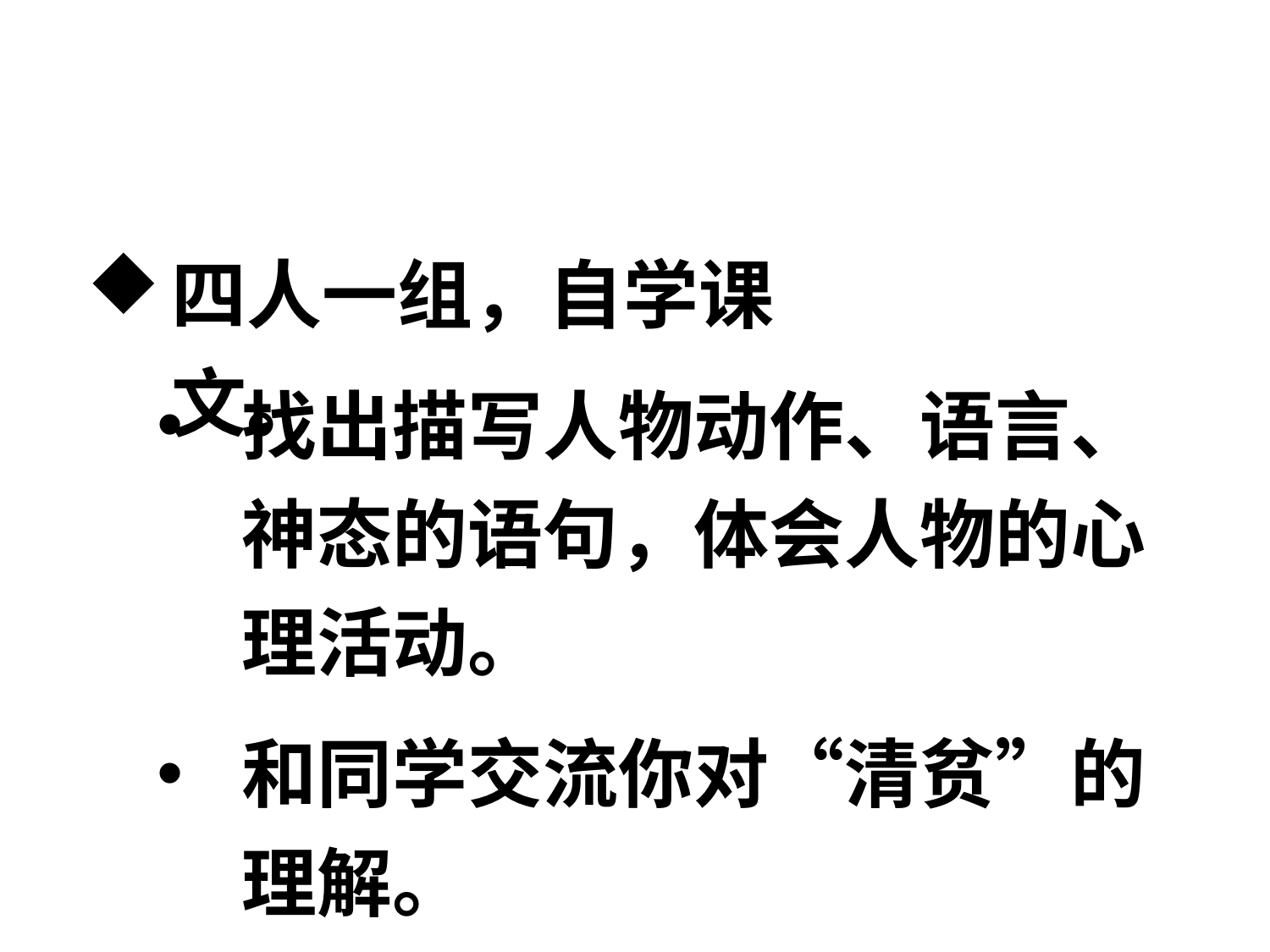

四人一组，自学课文。
找出描写人物动作、语言、神态的语句，体会人物的心理活动。
和同学交流你对“清贫”的理解。